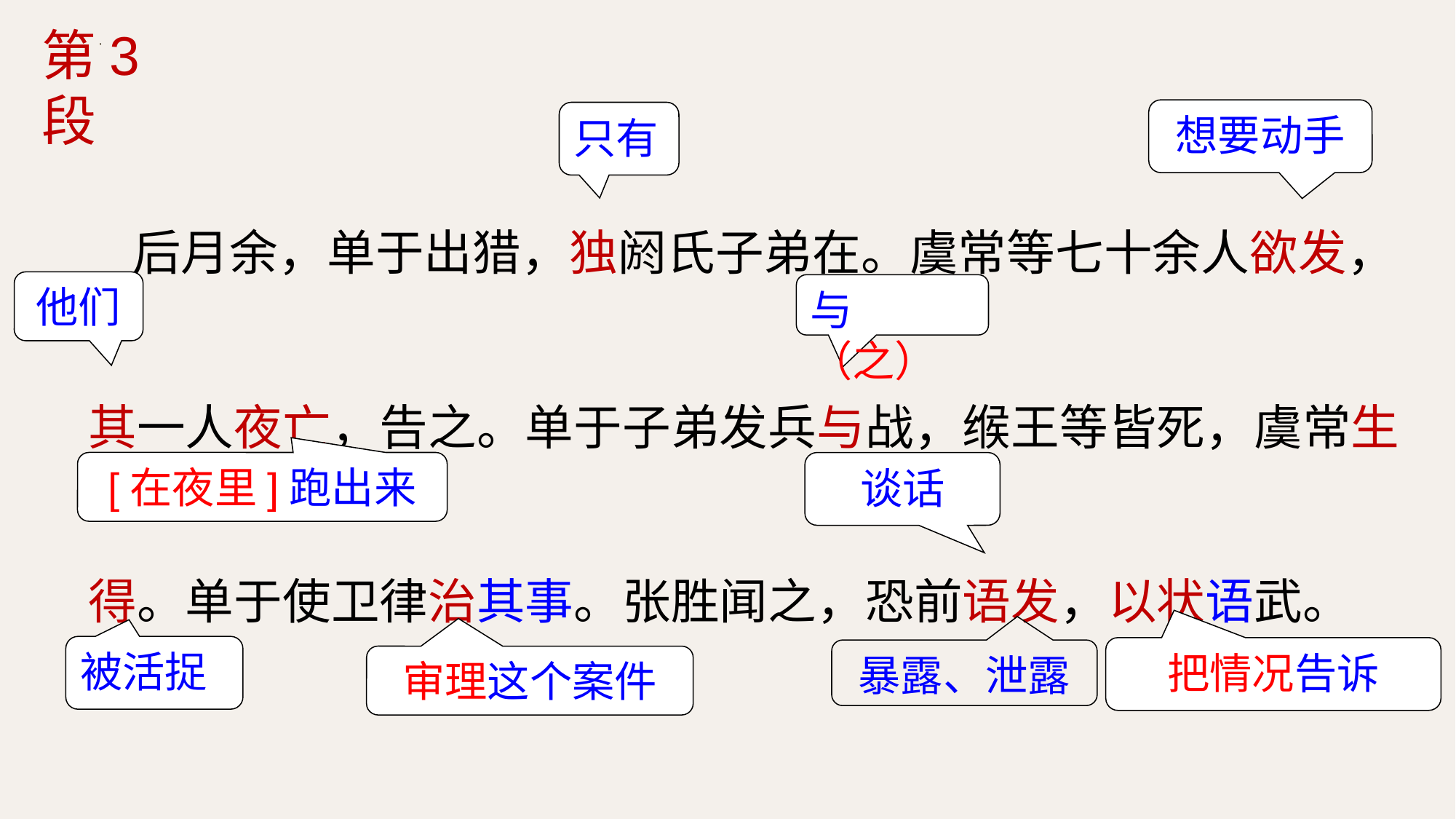

第3段
想要动手
   后月余，单于出猎，独阏氏子弟在。虞常等七十余人欲发，其一人夜亡，告之。单于子弟发兵与战，缑王等皆死，虞常生得。单于使卫律治其事。张胜闻之，恐前语发，以状语武。
只有
他们
与（之）
[在夜里]跑出来
谈话
被活捉
把情况告诉
暴露、泄露
审理这个案件